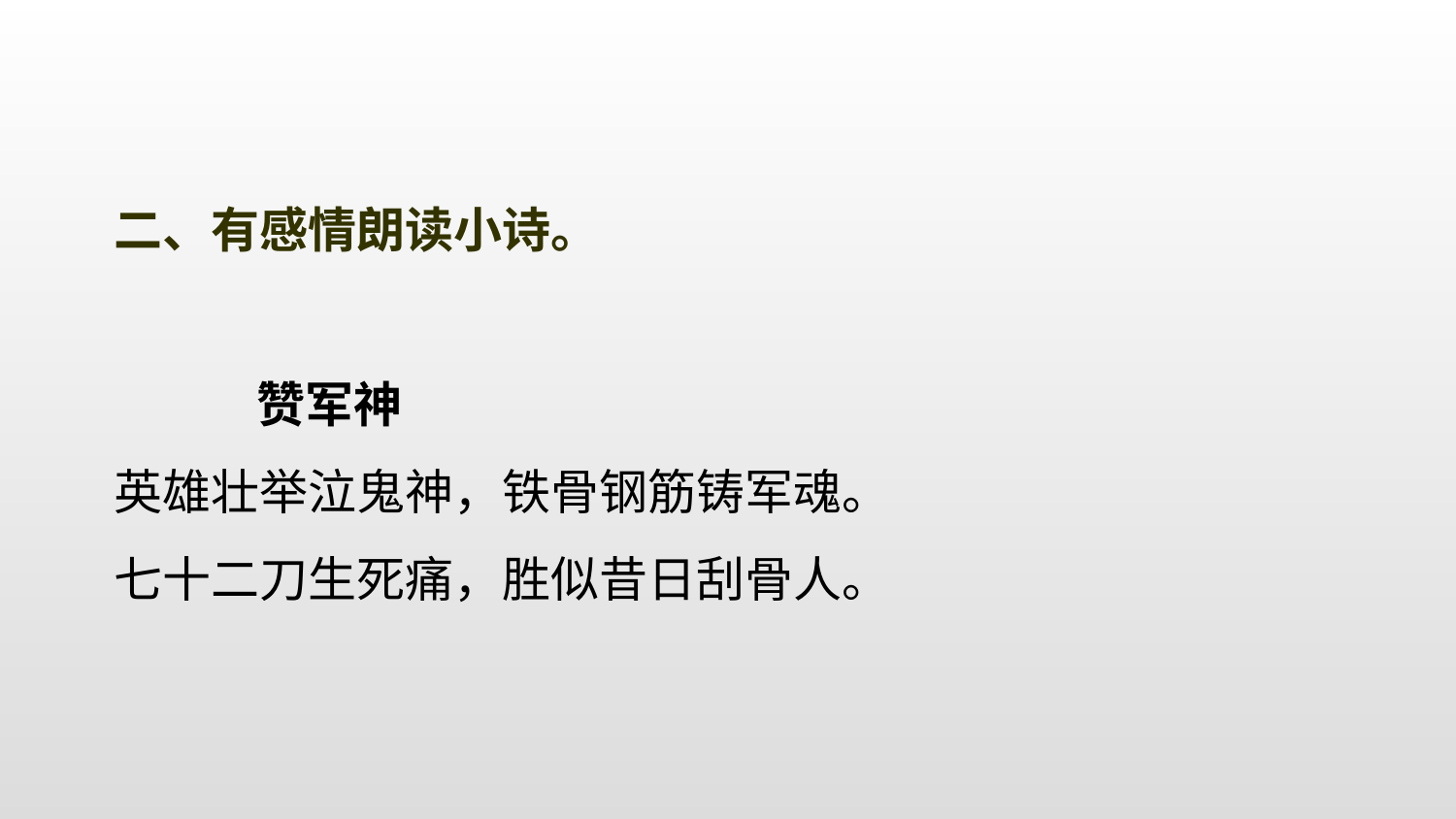

二、有感情朗读小诗。

            赞军神
英雄壮举泣鬼神，铁骨钢筋铸军魂。
七十二刀生死痛，胜似昔日刮骨人。